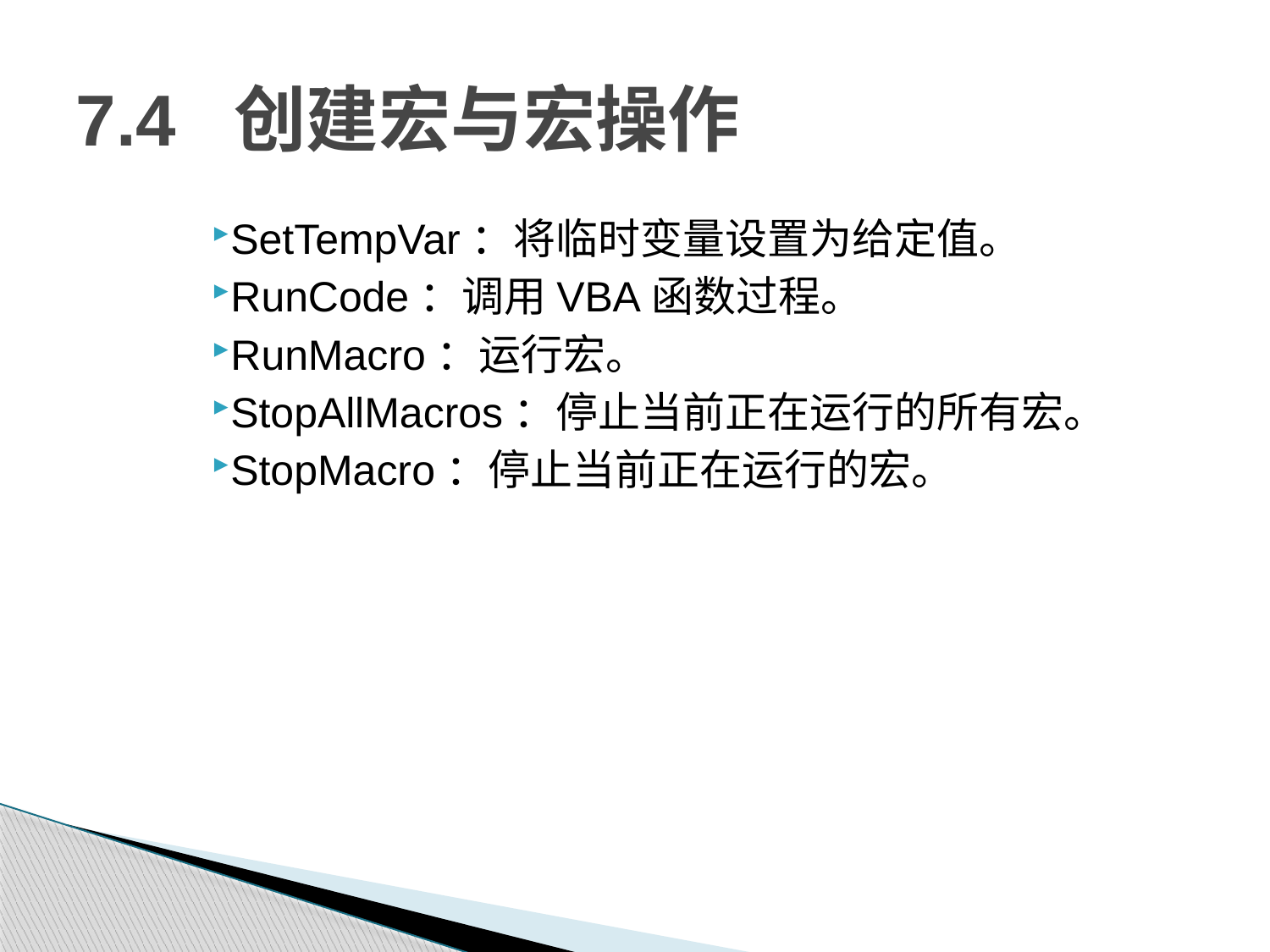

# 7.4  创建宏与宏操作
SetTempVar：将临时变量设置为给定值。
RunCode：调用VBA函数过程。
RunMacro：运行宏。
StopAllMacros：停止当前正在运行的所有宏。
StopMacro：停止当前正在运行的宏。